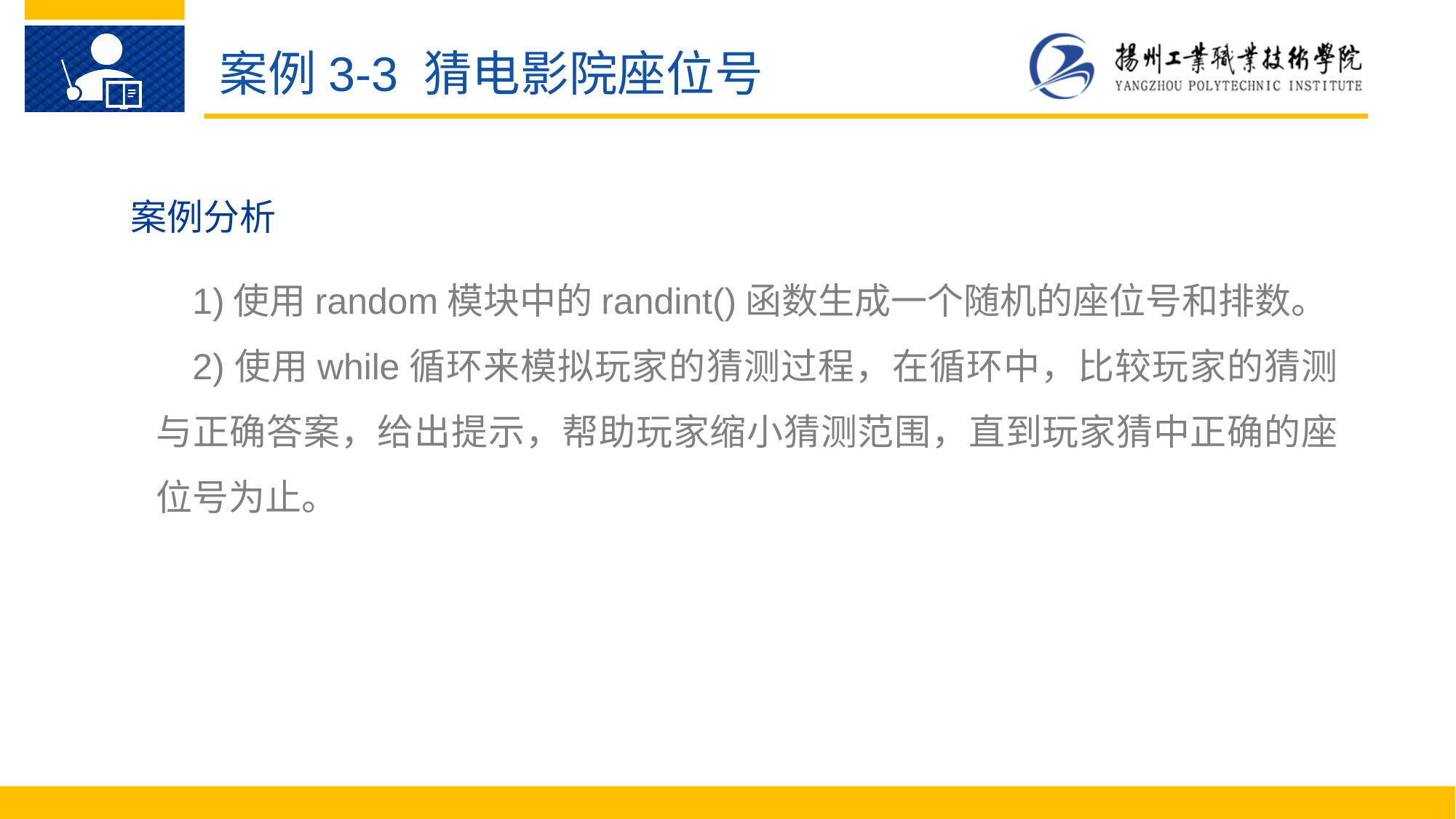

案例3-3 猜电影院座位号
案例分析
1)使用random模块中的randint()函数生成一个随机的座位号和排数。
2)使用while循环来模拟玩家的猜测过程，在循环中，比较玩家的猜测与正确答案，给出提示，帮助玩家缩小猜测范围，直到玩家猜中正确的座位号为止。